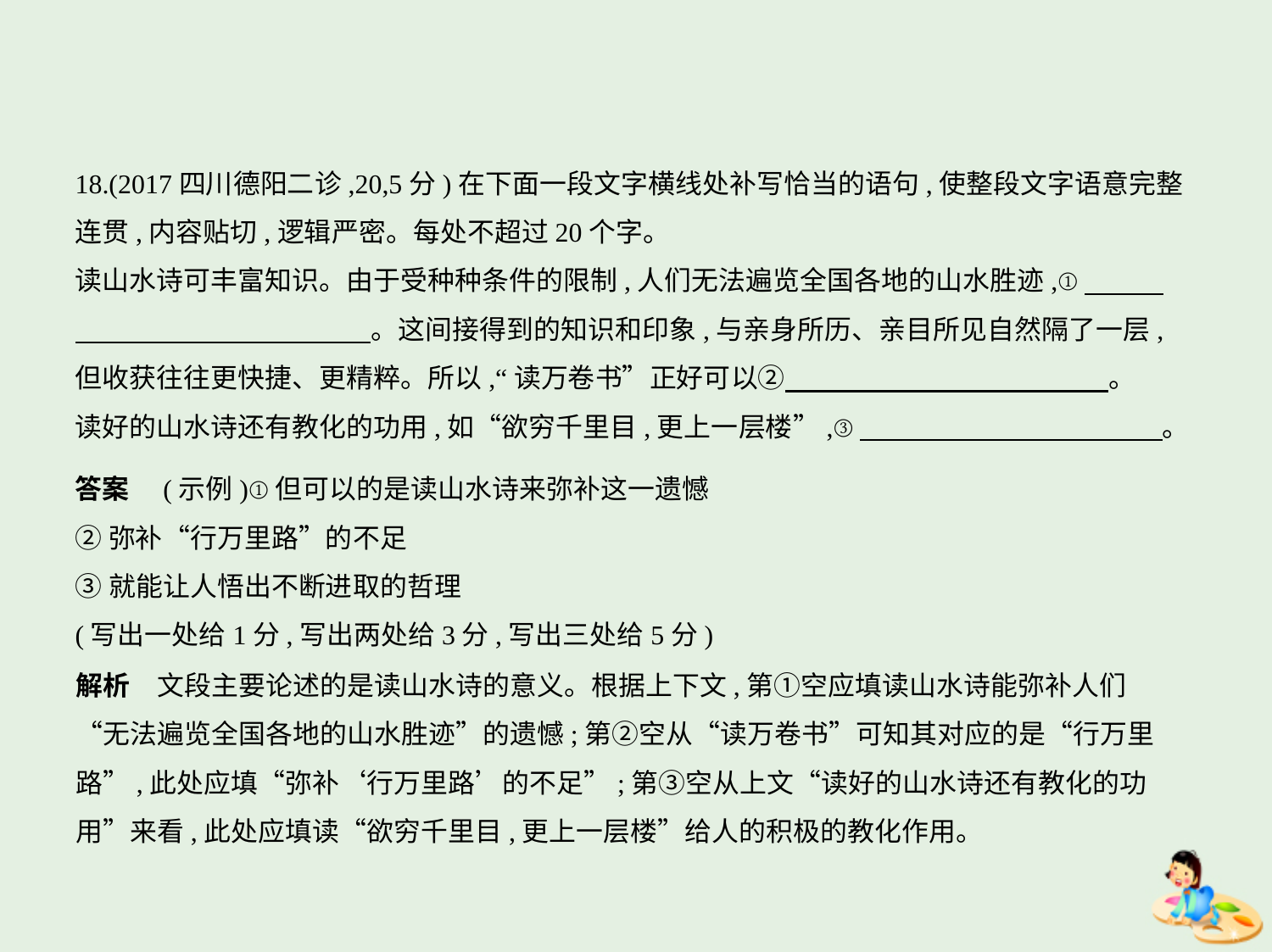

18.(2017四川德阳二诊,20,5分)在下面一段文字横线处补写恰当的语句,使整段文字语意完整
连贯,内容贴切,逻辑严密。每处不超过20个字。
读山水诗可丰富知识。由于受种种条件的限制,人们无法遍览全国各地的山水胜迹,①　　    
　　　　　　　　　　    。这间接得到的知识和印象,与亲身所历、亲目所见自然隔了一层,
但收获往往更快捷、更精粹。所以,“读万卷书”正好可以②　　　　　　　　　　　    。
读好的山水诗还有教化的功用,如“欲穷千里目,更上一层楼”,③　　　　　　　　　　     。
答案　(示例)①但可以的是读山水诗来弥补这一遗憾
②弥补“行万里路”的不足
③就能让人悟出不断进取的哲理
(写出一处给1分,写出两处给3分,写出三处给5分)
解析　文段主要论述的是读山水诗的意义。根据上下文,第①空应填读山水诗能弥补人们
“无法遍览全国各地的山水胜迹”的遗憾;第②空从“读万卷书”可知其对应的是“行万里
路”,此处应填“弥补‘行万里路’的不足”;第③空从上文“读好的山水诗还有教化的功
用”来看,此处应填读“欲穷千里目,更上一层楼”给人的积极的教化作用。